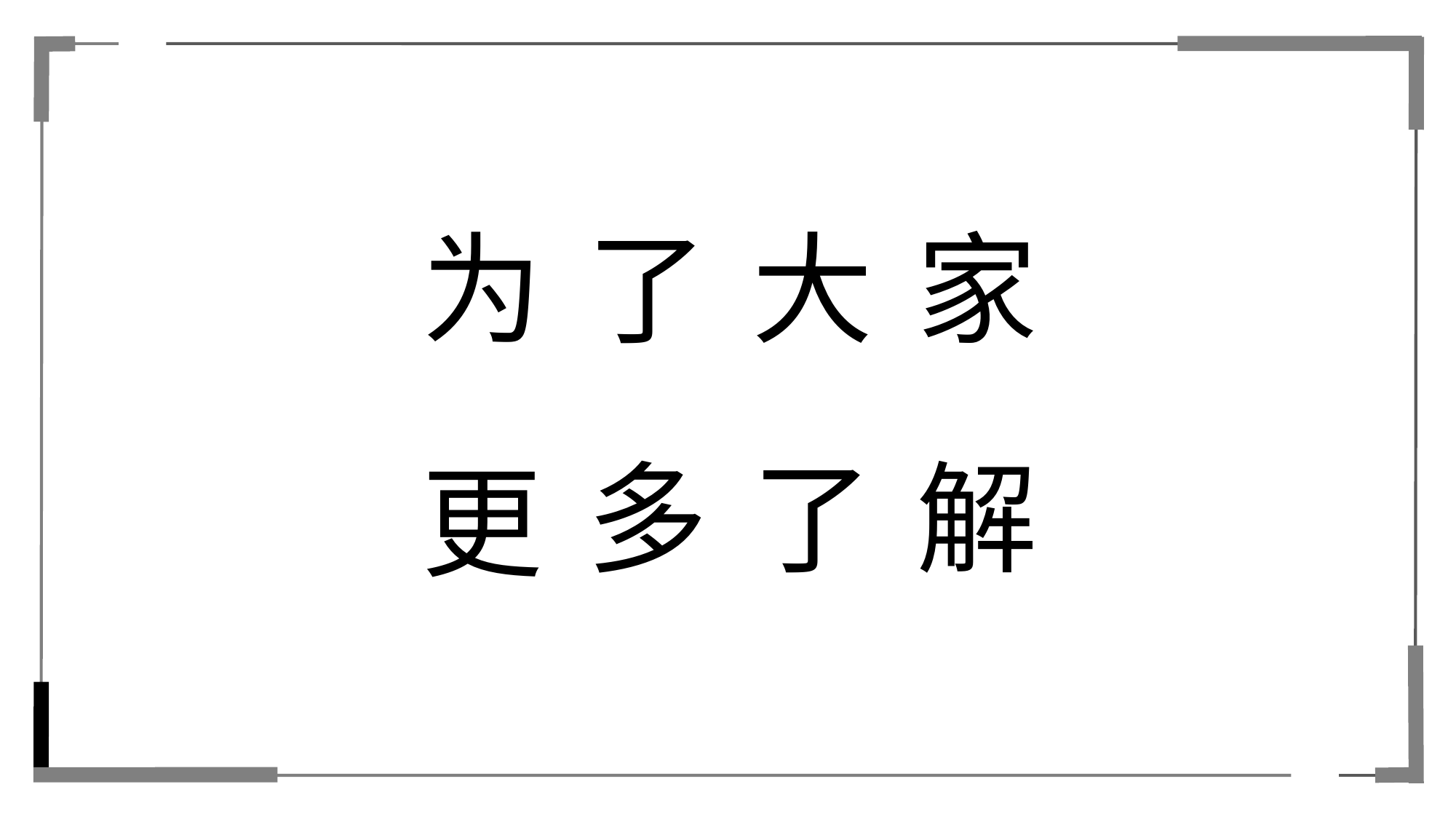

为
了
大
家
解
了
多
更